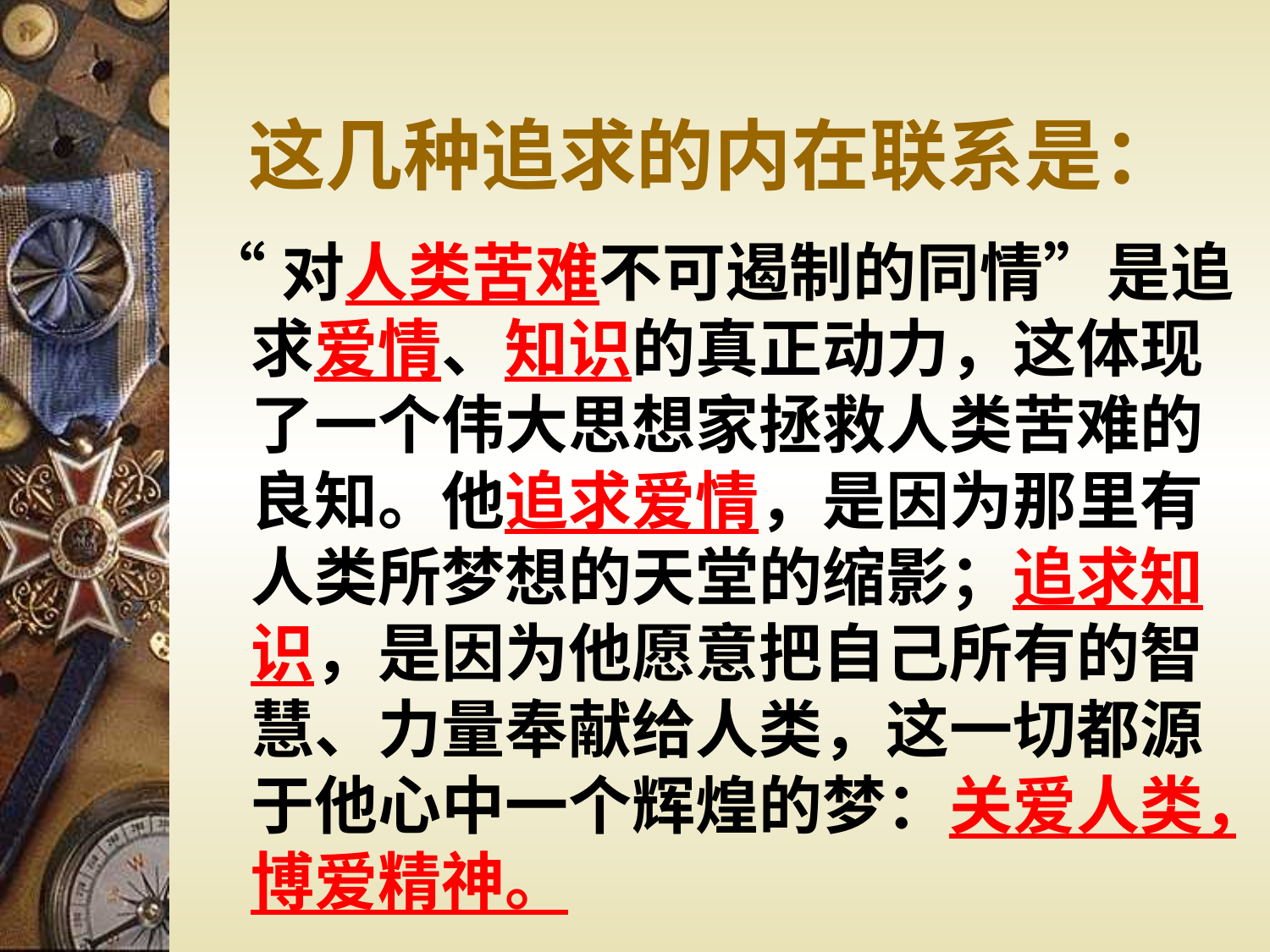

# 这几种追求的内在联系是：
“对人类苦难不可遏制的同情”是追求爱情、知识的真正动力，这体现了一个伟大思想家拯救人类苦难的良知。他追求爱情，是因为那里有人类所梦想的天堂的缩影；追求知识，是因为他愿意把自己所有的智慧、力量奉献给人类，这一切都源于他心中一个辉煌的梦：关爱人类，博爱精神。